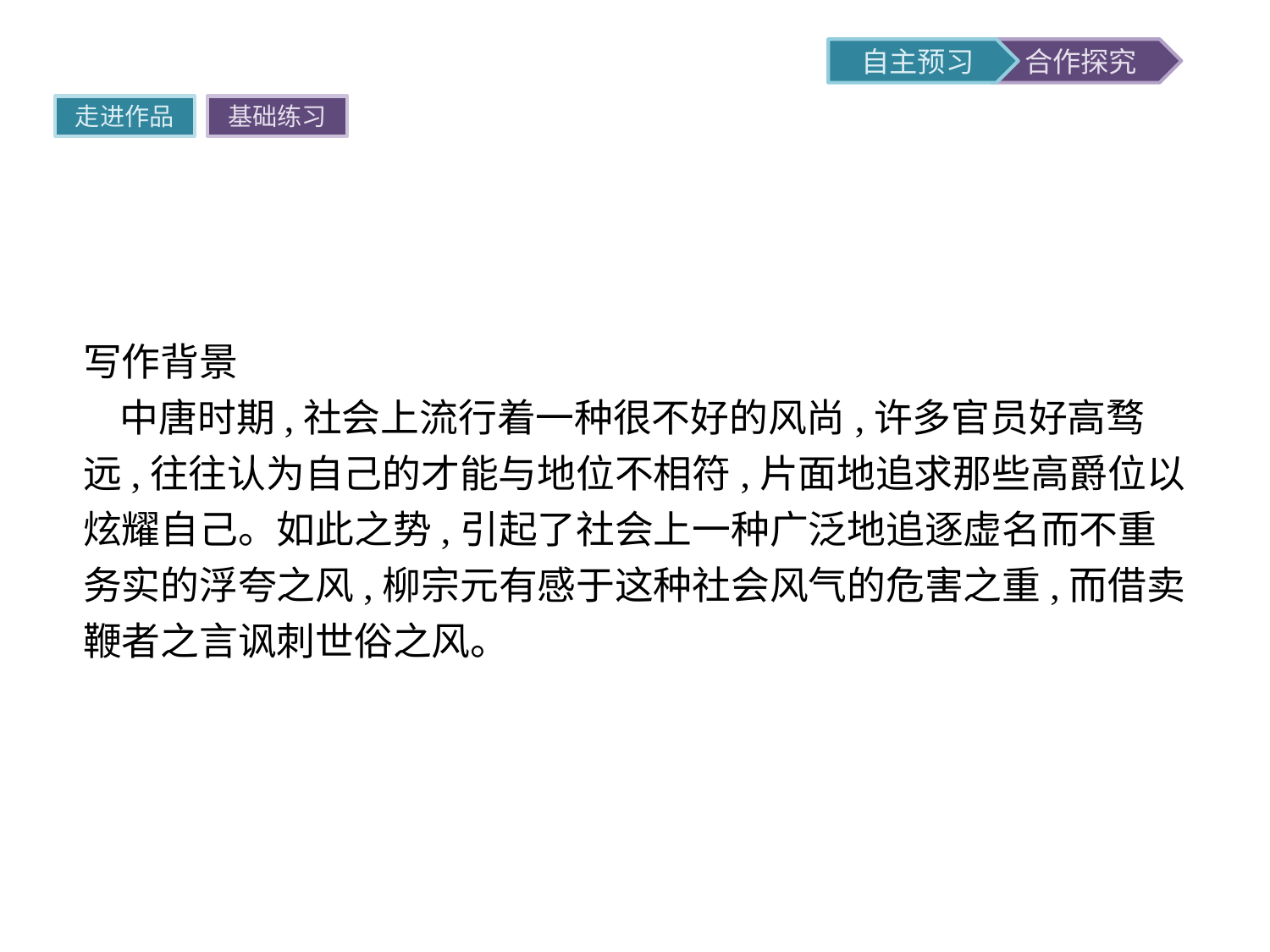

走进作品
基础练习
写作背景
中唐时期,社会上流行着一种很不好的风尚,许多官员好高骛远,往往认为自己的才能与地位不相符,片面地追求那些高爵位以炫耀自己。如此之势,引起了社会上一种广泛地追逐虚名而不重务实的浮夸之风,柳宗元有感于这种社会风气的危害之重,而借卖鞭者之言讽刺世俗之风。